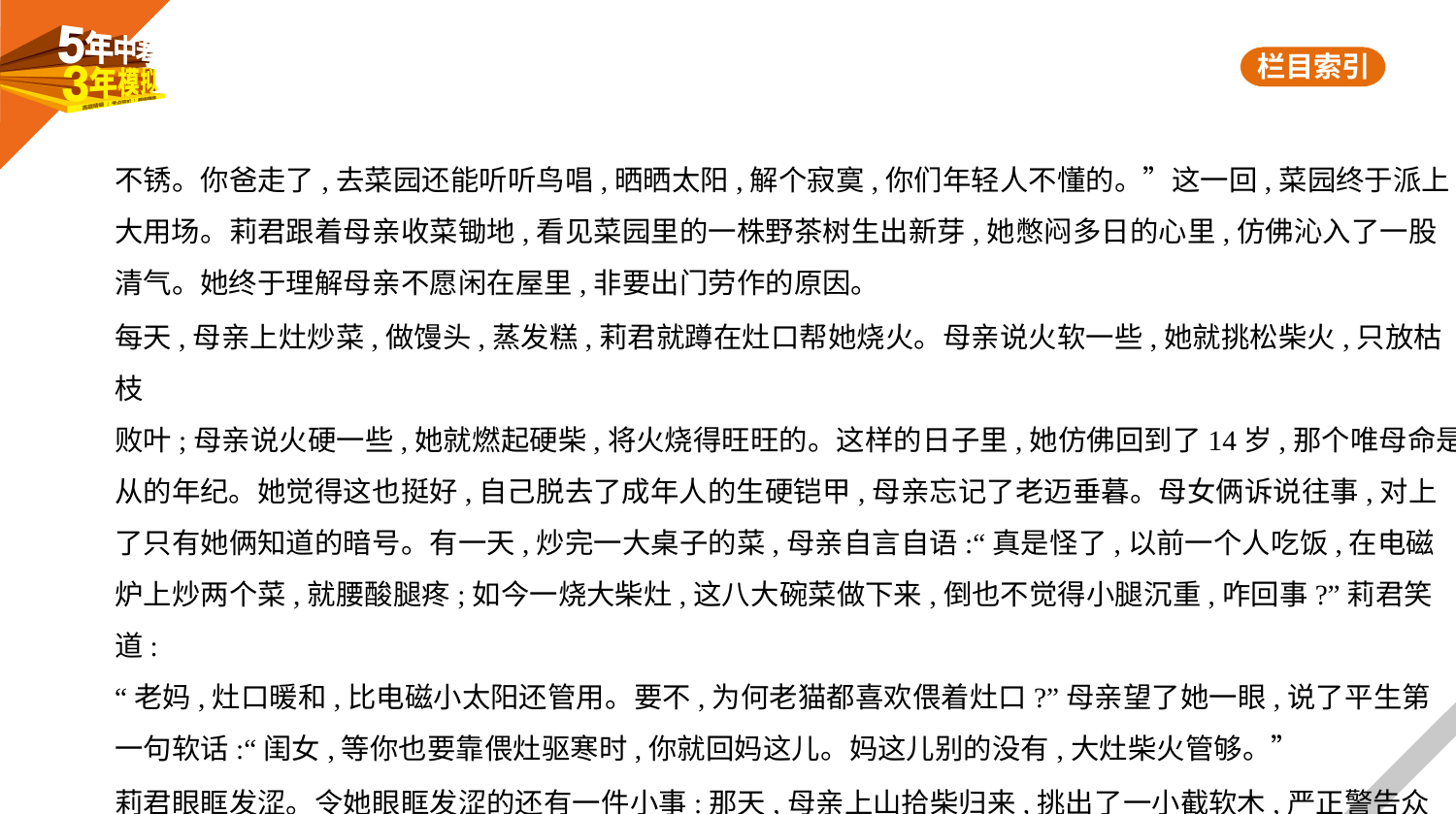

不锈。你爸走了,去菜园还能听听鸟唱,晒晒太阳,解个寂寞,你们年轻人不懂的。”这一回,菜园终于派上
大用场。莉君跟着母亲收菜锄地,看见菜园里的一株野茶树生出新芽,她憋闷多日的心里,仿佛沁入了一股
清气。她终于理解母亲不愿闲在屋里,非要出门劳作的原因。
每天,母亲上灶炒菜,做馒头,蒸发糕,莉君就蹲在灶口帮她烧火。母亲说火软一些,她就挑松柴火,只放枯枝
败叶;母亲说火硬一些,她就燃起硬柴,将火烧得旺旺的。这样的日子里,她仿佛回到了14岁,那个唯母命是
从的年纪。她觉得这也挺好,自己脱去了成年人的生硬铠甲,母亲忘记了老迈垂暮。母女俩诉说往事,对上
了只有她俩知道的暗号。有一天,炒完一大桌子的菜,母亲自言自语:“真是怪了,以前一个人吃饭,在电磁
炉上炒两个菜,就腰酸腿疼;如今一烧大柴灶,这八大碗菜做下来,倒也不觉得小腿沉重,咋回事?”莉君笑道:
“老妈,灶口暖和,比电磁小太阳还管用。要不,为何老猫都喜欢偎着灶口?”母亲望了她一眼,说了平生第
一句软话:“闺女,等你也要靠偎灶驱寒时,你就回妈这儿。妈这儿别的没有,大灶柴火管够。”
莉君眼眶发涩。令她眼眶发涩的还有一件小事:那天,母亲上山拾柴归来,挑出了一小截软木,严正警告众